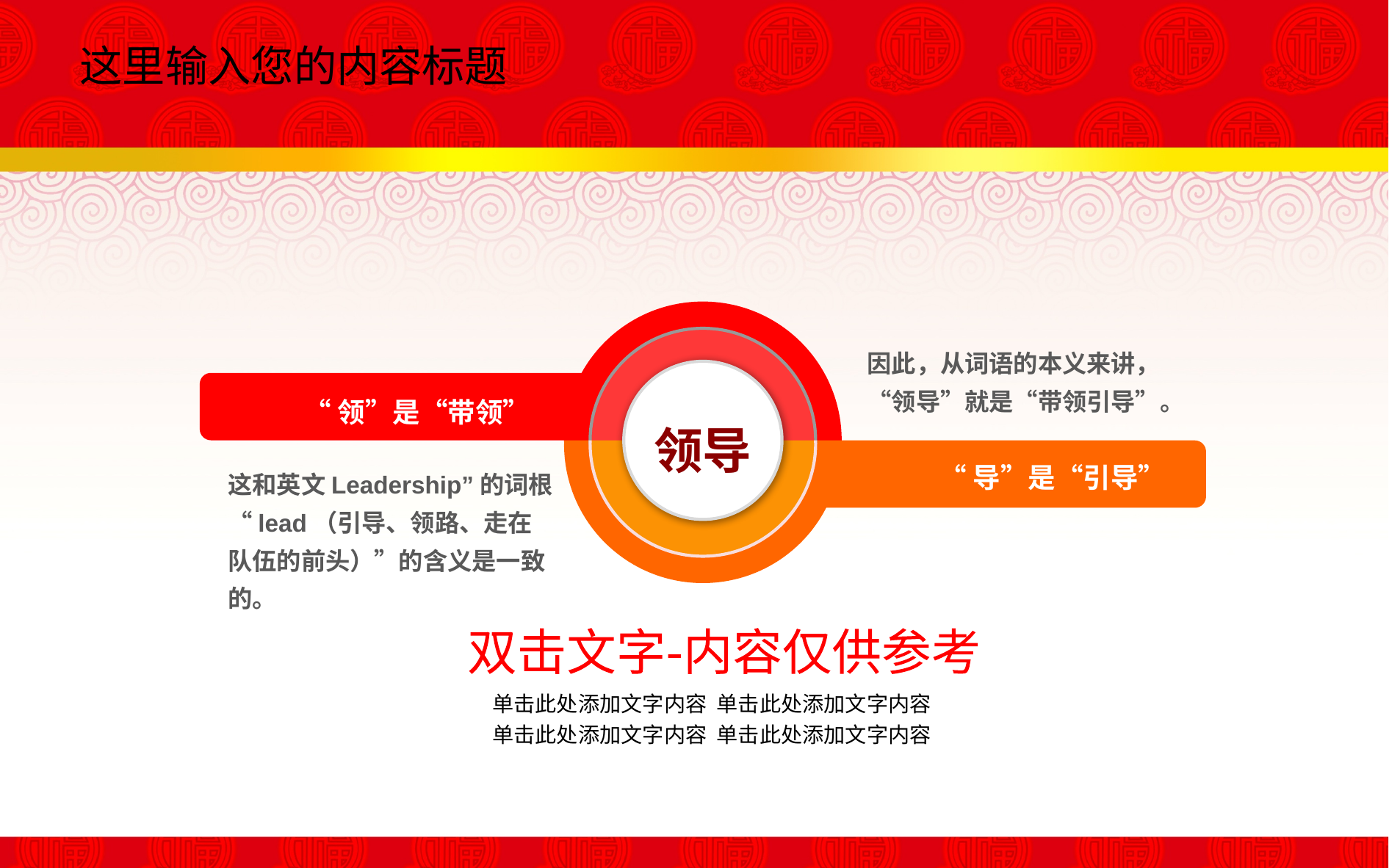

这里输入您的内容标题

因此，从词语的本义来讲，“领导”就是“带领引导”。

“领”是“带领”
领导

“导”是“引导”
这和英文Leadership”的词根“lead（引导、领路、走在队伍的前头）”的含义是一致的。
双击文字-内容仅供参考
单击此处添加文字内容  单击此处添加文字内容
单击此处添加文字内容  单击此处添加文字内容